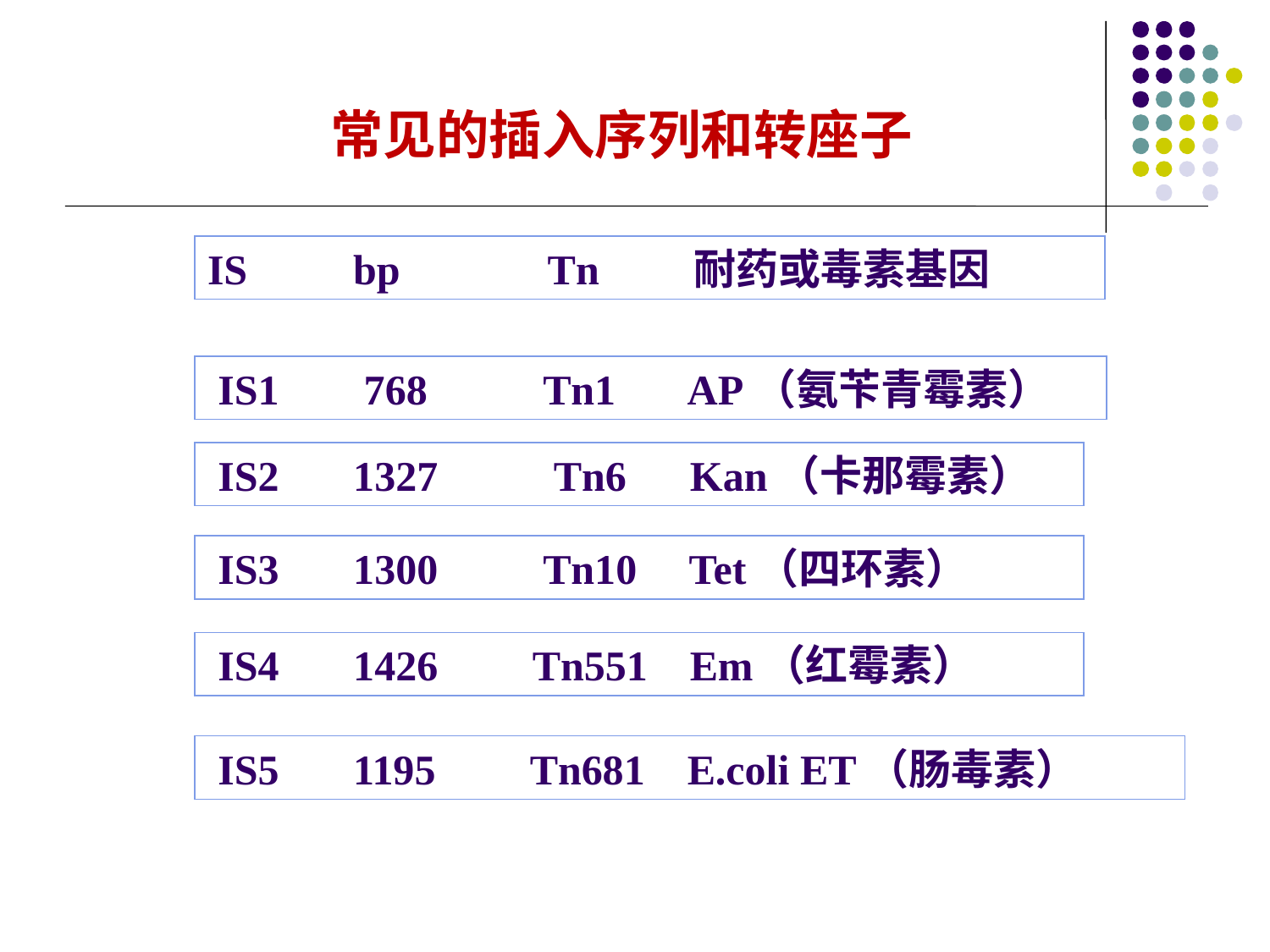

常见的插入序列和转座子

IS          bp              Tn        耐药或毒素基因

 IS1        768           Tn1       AP（氨苄青霉素）
 IS2       1327           Tn6      Kan（卡那霉素）
 IS3       1300          Tn10     Tet（四环素）
 IS4       1426         Tn551    Em（红霉素）
 IS5       1195         Tn681    E.coli ET（肠毒素）